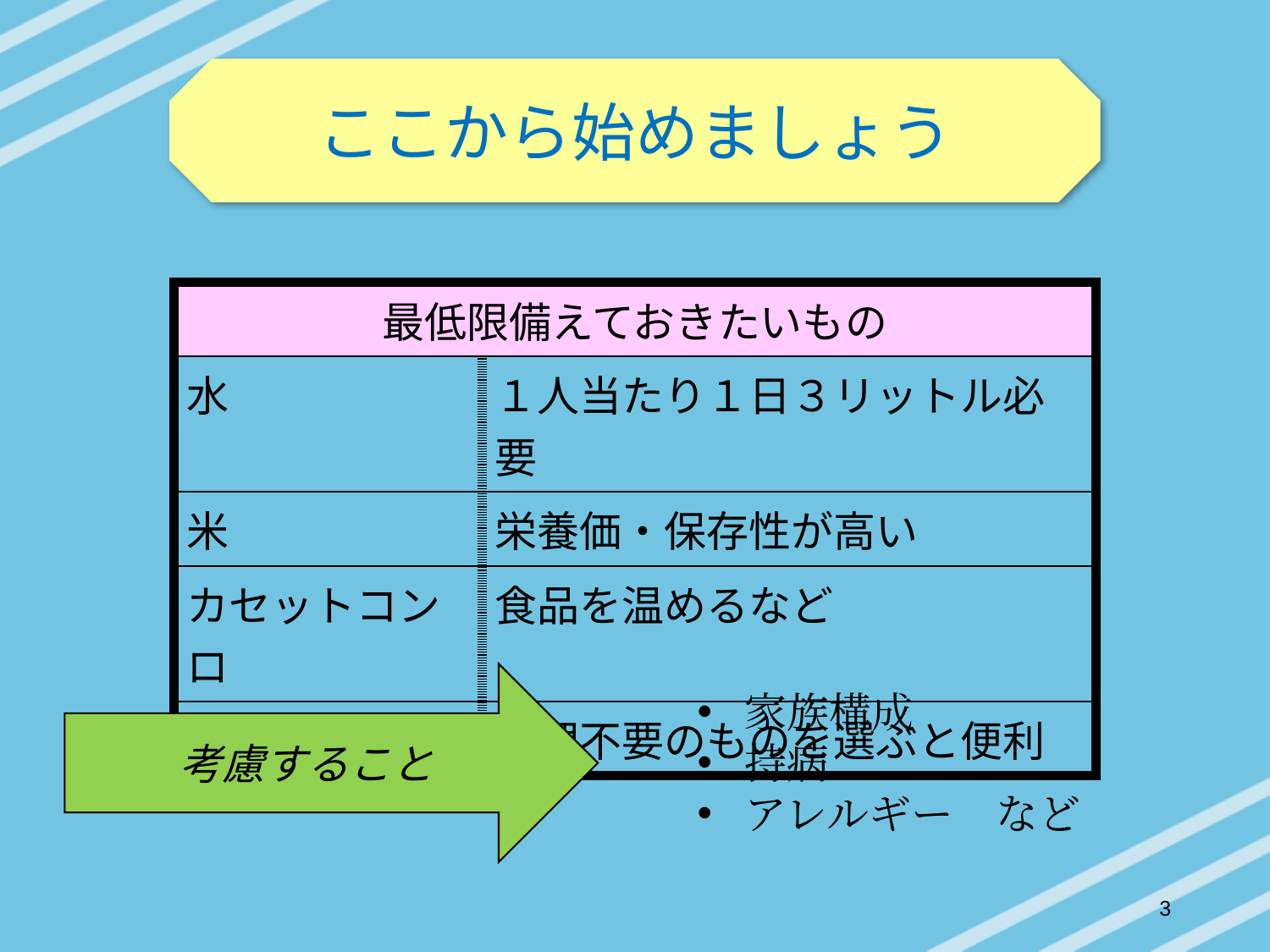

ここから始めましょう
| 最低限備えておきたいもの |  |
| --- | --- |
| 水 | １人当たり１日３リットル必要 |
| 米 | 栄養価・保存性が高い |
| カセットコンロ | 食品を温めるなど |
| 缶詰 | 調理不要のものを選ぶと便利 |
考慮すること
家族構成
持病
アレルギー　など
3